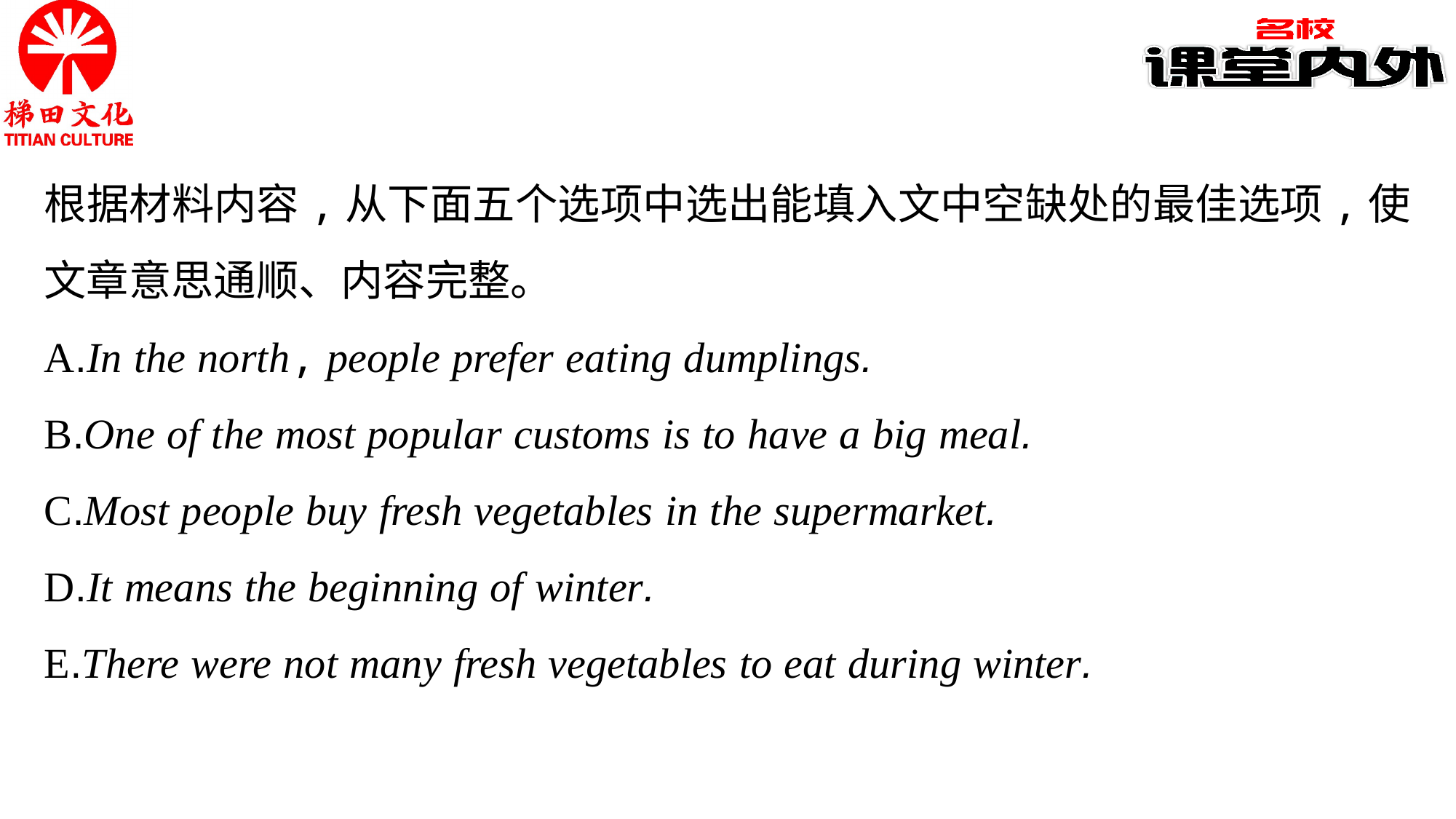

根据材料内容,从下面五个选项中选出能填入文中空缺处的最佳选项,使文章意思通顺、内容完整。
A.In the north, people prefer eating dumplings.
B.One of the most popular customs is to have a big meal.
C.Most people buy fresh vegetables in the supermarket.
D.It means the beginning of winter.
E.There were not many fresh vegetables to eat during winter.